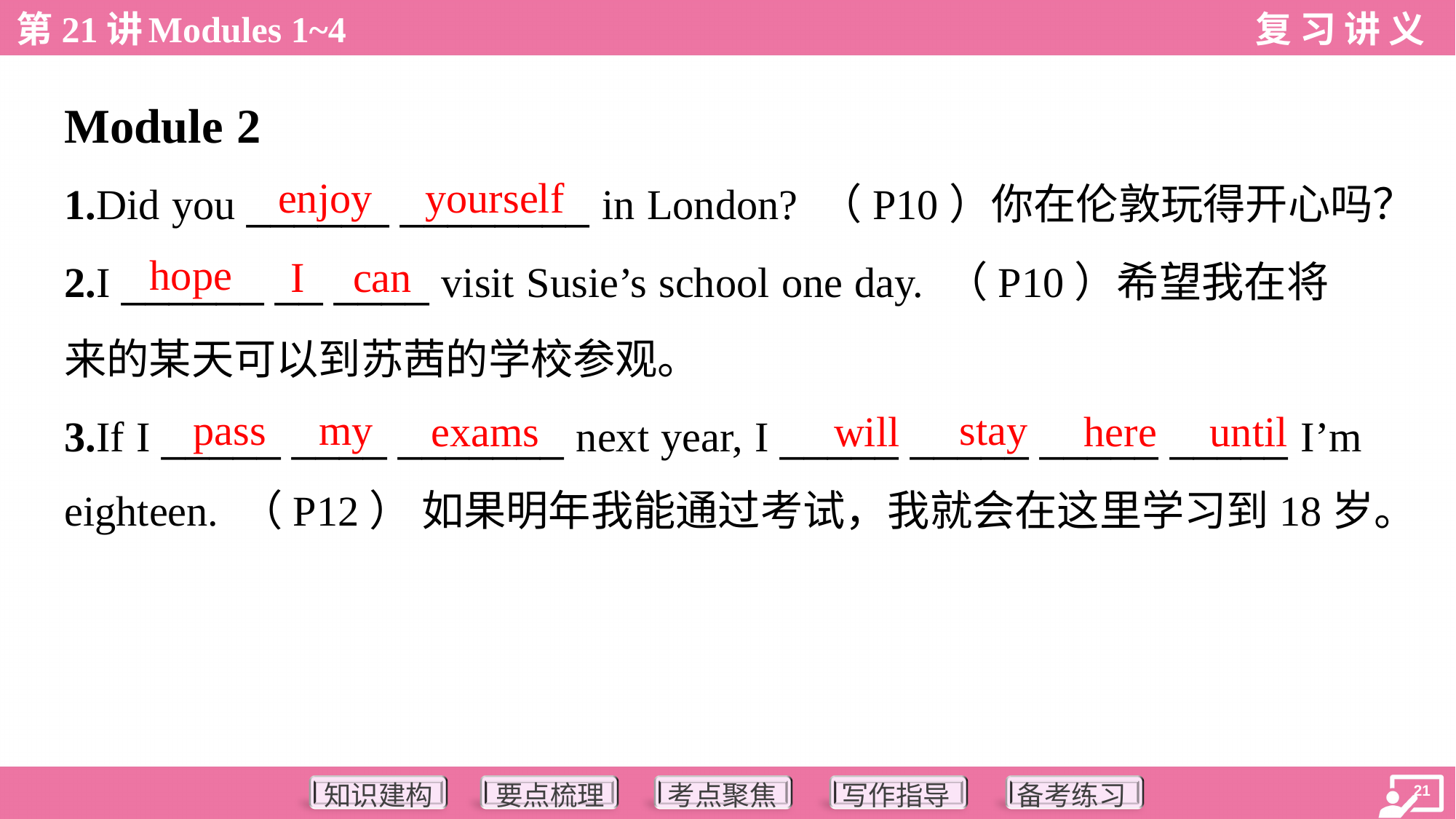

Module 2
enjoy
yourself
1.Did you ______ ________ in London? （P10）你在伦敦玩得开心吗？
2.I ______ __ ____ visit Susie’s school one day. （P10）希望我在将
来的某天可以到苏茜的学校参观。
3.If I _____ ____ _______ next year, I _____ _____ _____ _____ I’m
eighteen. （P12） 如果明年我能通过考试，我就会在这里学习到18岁。
hope
I
can
pass
my
stay
exams
will
here
until